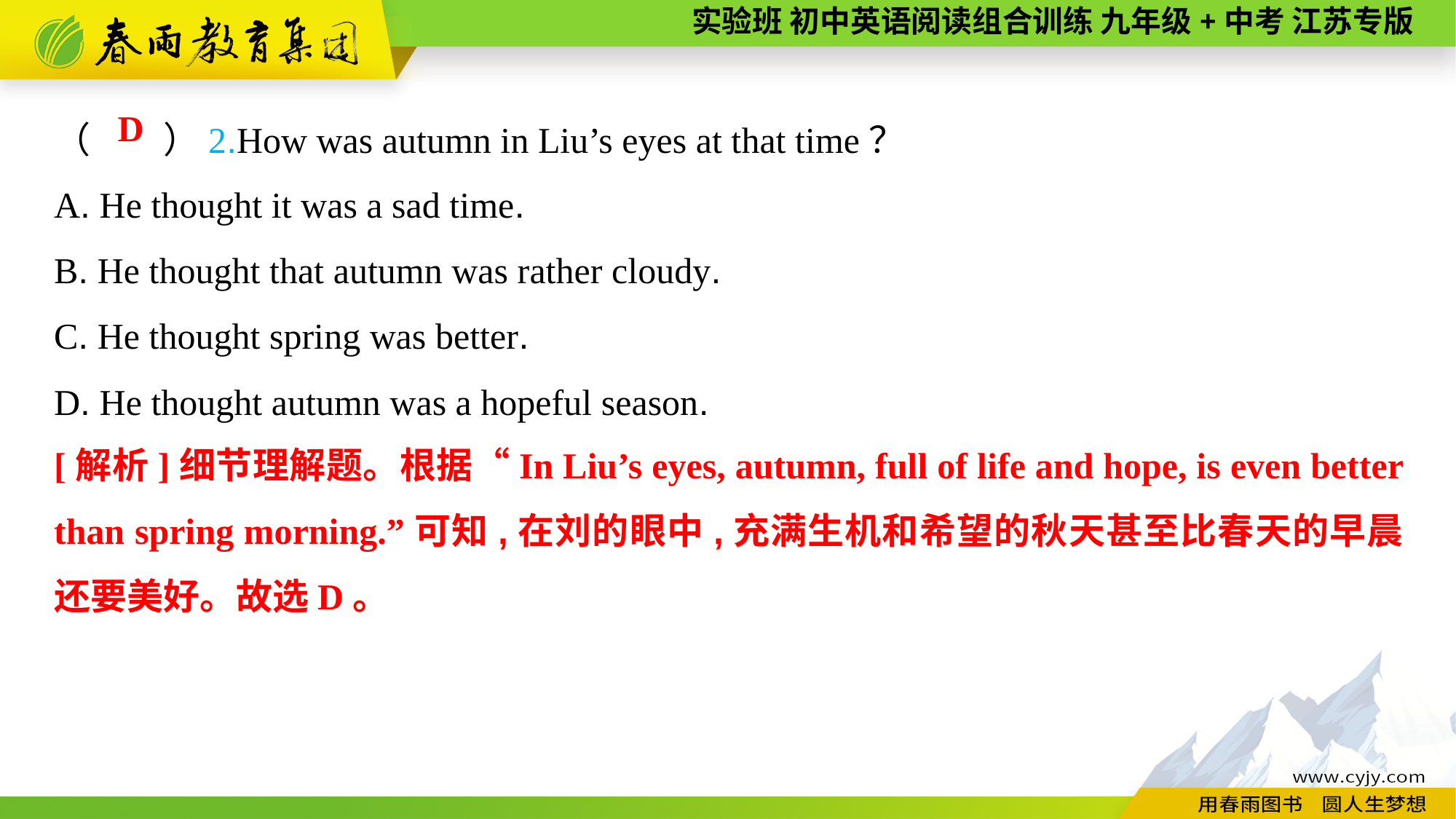

（　　）2.How was autumn in Liu’s eyes at that time？
A. He thought it was a sad time.
B. He thought that autumn was rather cloudy.
C. He thought spring was better.
D. He thought autumn was a hopeful season.
D
[解析]细节理解题。根据“In Liu’s eyes, autumn, full of life and hope, is even better than spring morning.”可知,在刘的眼中,充满生机和希望的秋天甚至比春天的早晨还要美好。故选D。